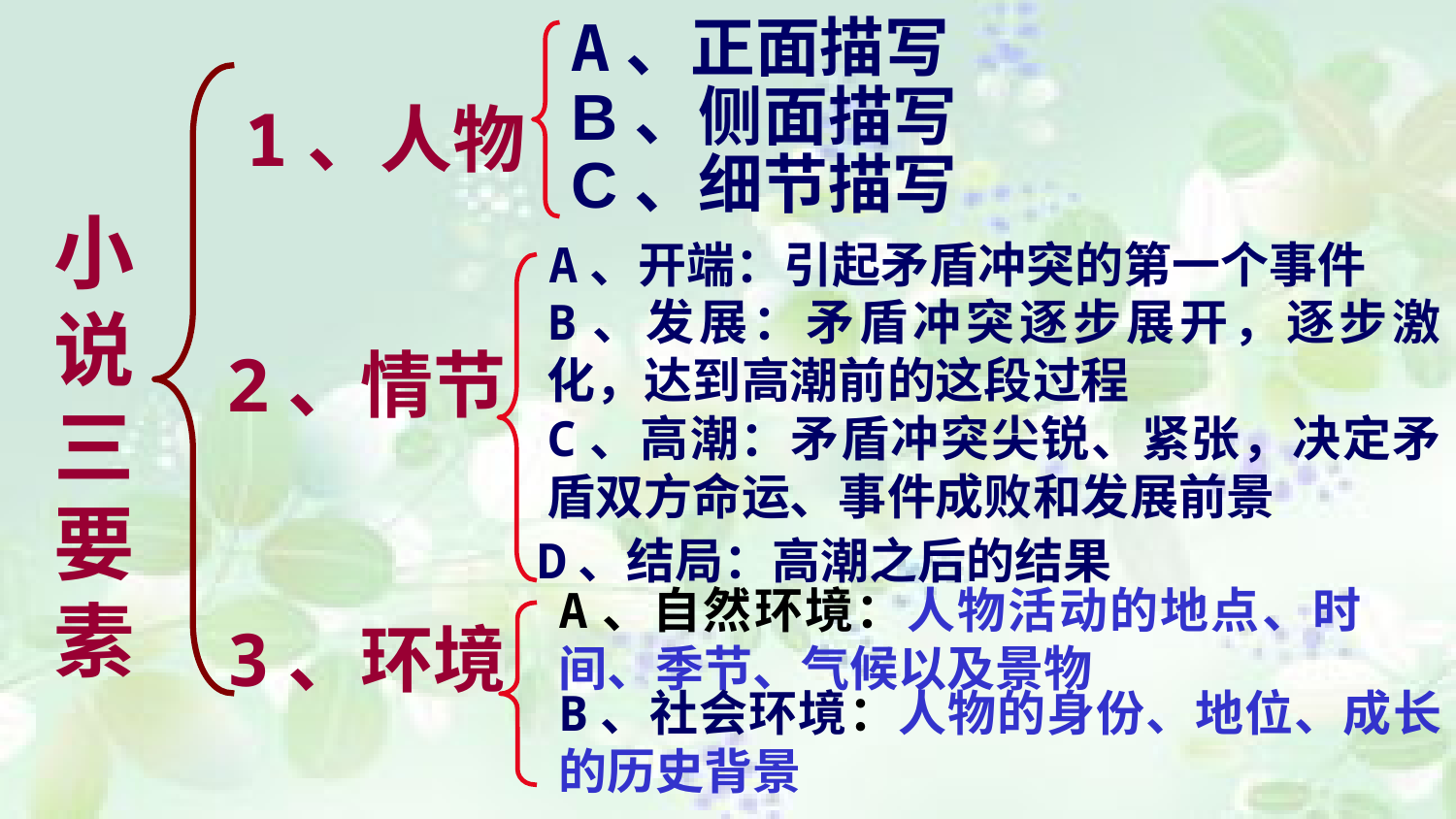

A、正面描写

B、侧面描写
1、人物
C、细节描写
小说三要素
A、开端：引起矛盾冲突的第一个事件

B、发展：矛盾冲突逐步展开，逐步激化，达到高潮前的这段过程
2、情节
C、高潮：矛盾冲突尖锐、紧张，决定矛盾双方命运、事件成败和发展前景
D、结局：高潮之后的结果
A、自然环境：人物活动的地点、时间、季节、气候以及景物

3、环境
B、社会环境：人物的身份、地位、成长的历史背景